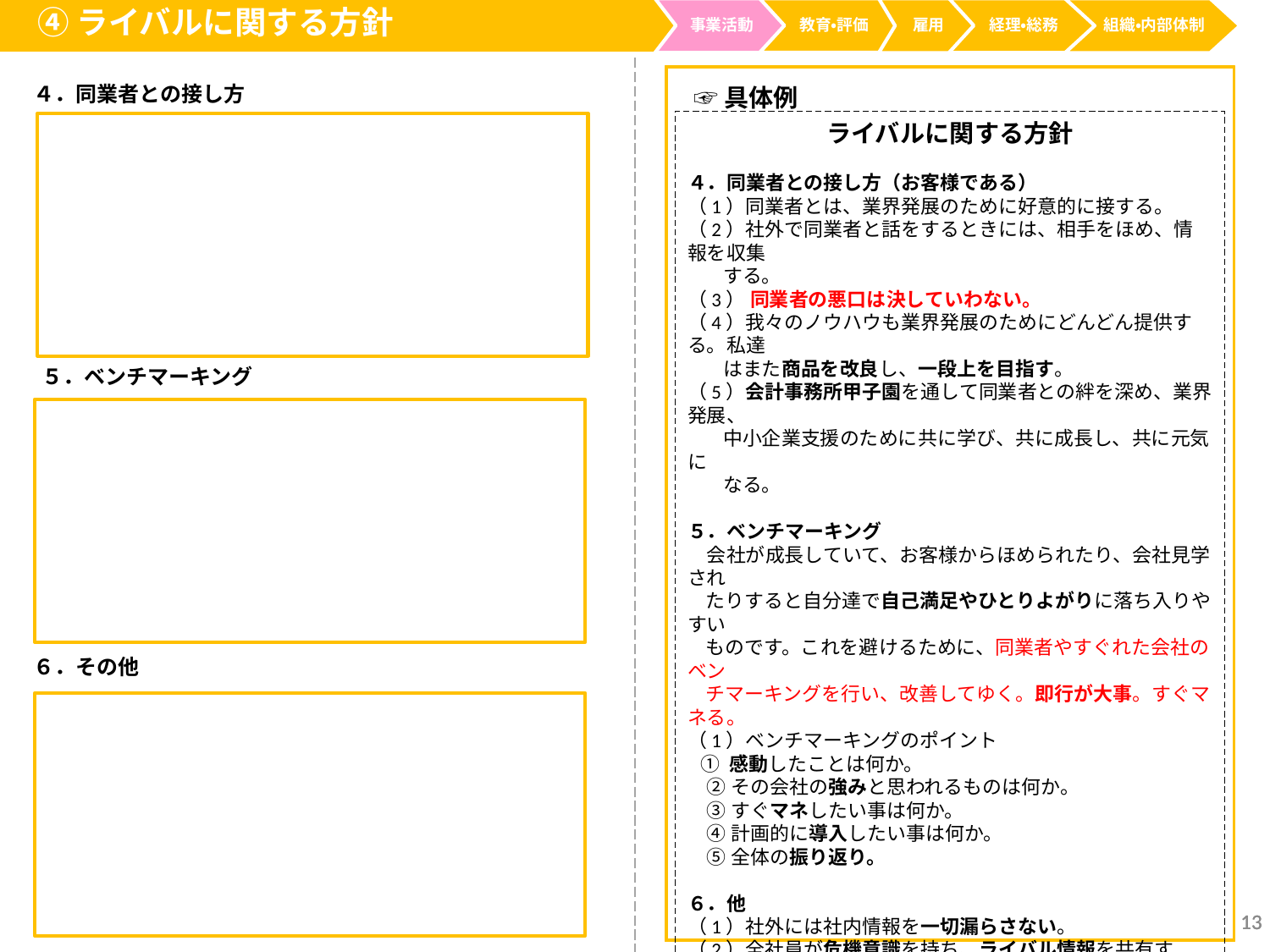

④ライバルに関する方針
事業活動
経理・総務
教育・評価
雇用
組織・内部体制

４．同業者との接し方
☞具体例
ライバルに関する方針

４．同業者との接し方（お客様である）
（1）同業者とは、業界発展のために好意的に接する。
（2）社外で同業者と話をするときには、相手をほめ、情報を収集
       する。
（3） 同業者の悪口は決していわない。
（4）我々のノウハウも業界発展のためにどんどん提供する。私達
       はまた商品を改良し、一段上を目指す。
（5）会計事務所甲子園を通して同業者との絆を深め、業界発展、
       中小企業支援のために共に学び、共に成長し、共に元気に
       なる。

５．ベンチマーキング
　会社が成長していて、お客様からほめられたり、会社見学され
   たりすると自分達で自己満足やひとりよがりに落ち入りやすい
   ものです。これを避けるために、同業者やすぐれた会社のベン
   チマーキングを行い、改善してゆく。即行が大事。すぐマネる。
（1）ベンチマーキングのポイント
   ① 感動したことは何か。
　② その会社の強みと思われるものは何か。
　③ すぐマネしたい事は何か。
　④ 計画的に導入したい事は何か。
　⑤ 全体の振り返り。

６．他
（1）社外には社内情報を一切漏らさない。
（2）全社員が危機意識を持ち、ライバル情報を共有する。
（3）同業者のみではなく、異業種参入にも関心を持ち続ける。
（4）最大のライバルは昨日の我社である。成長意欲がなくなるこ
       とである。時代は我社の都合を待ってくれない。我々は変化
       し続ける。挑戦し続ける。

５．ベンチマーキング

６．その他

13
13
13